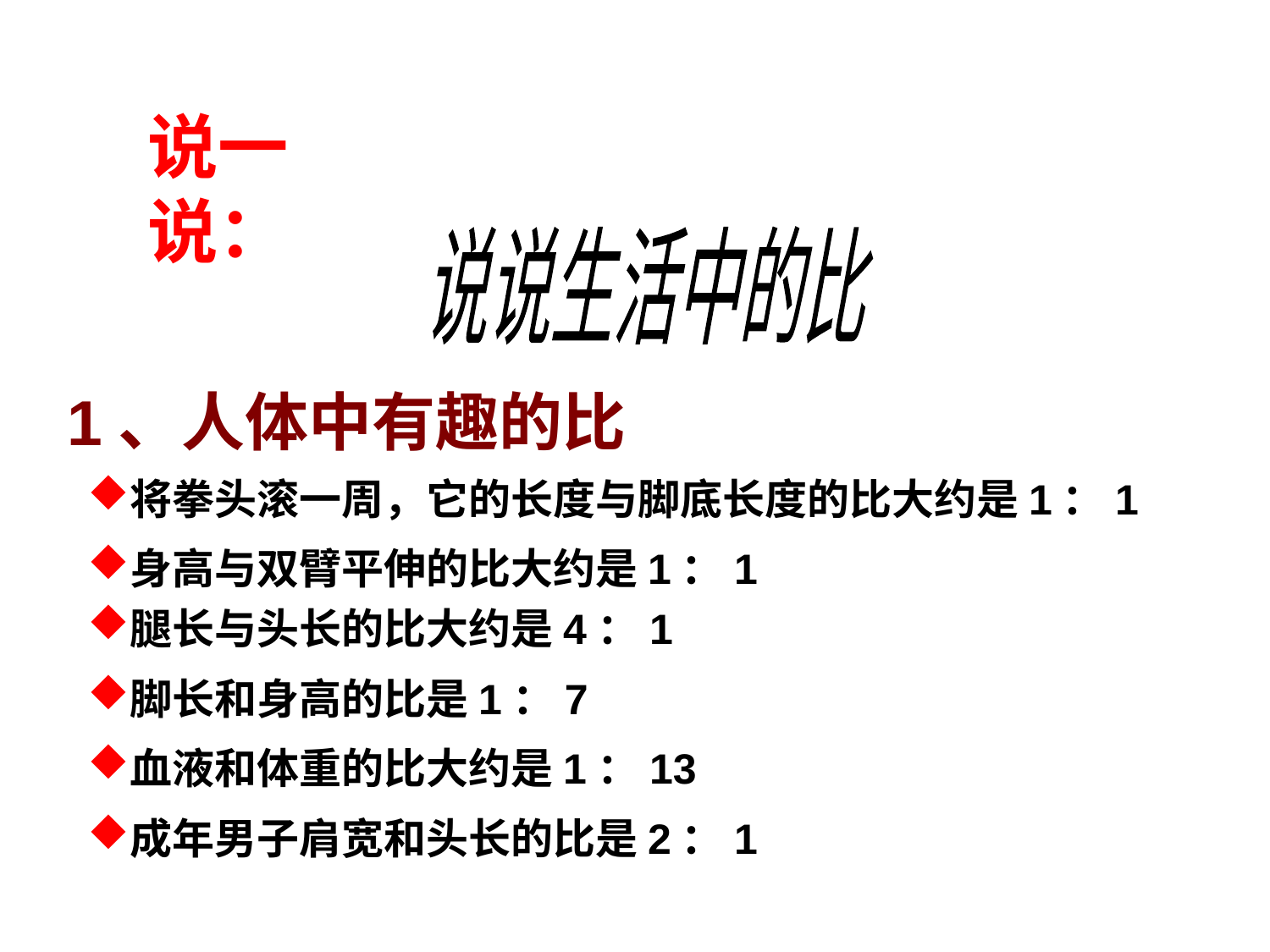

说一说：
说说生活中的比
1、人体中有趣的比

将拳头滚一周，它的长度与脚底长度的比大约是1：1
身高与双臂平伸的比大约是1：1
腿长与头长的比大约是4：1
脚长和身高的比是1：7
血液和体重的比大约是1：13
成年男子肩宽和头长的比是2：1